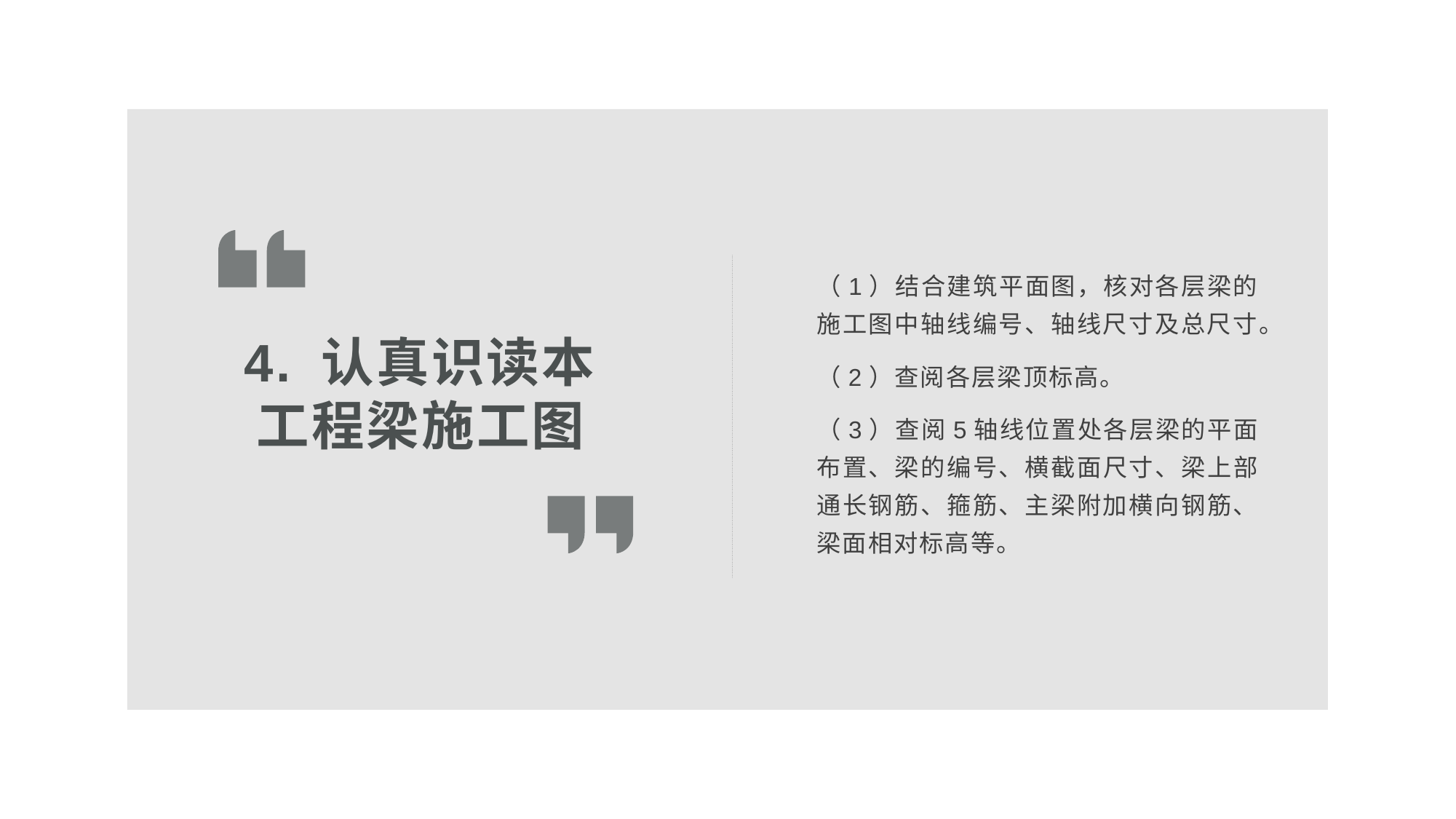

（1）结合建筑平面图，核对各层梁的施工图中轴线编号、轴线尺寸及总尺寸。
（2）查阅各层梁顶标高。
（3）查阅5轴线位置处各层梁的平面布置、梁的编号、横截面尺寸、梁上部通长钢筋、箍筋、主梁附加横向钢筋、梁面相对标高等。

4. 认真识读本工程梁施工图